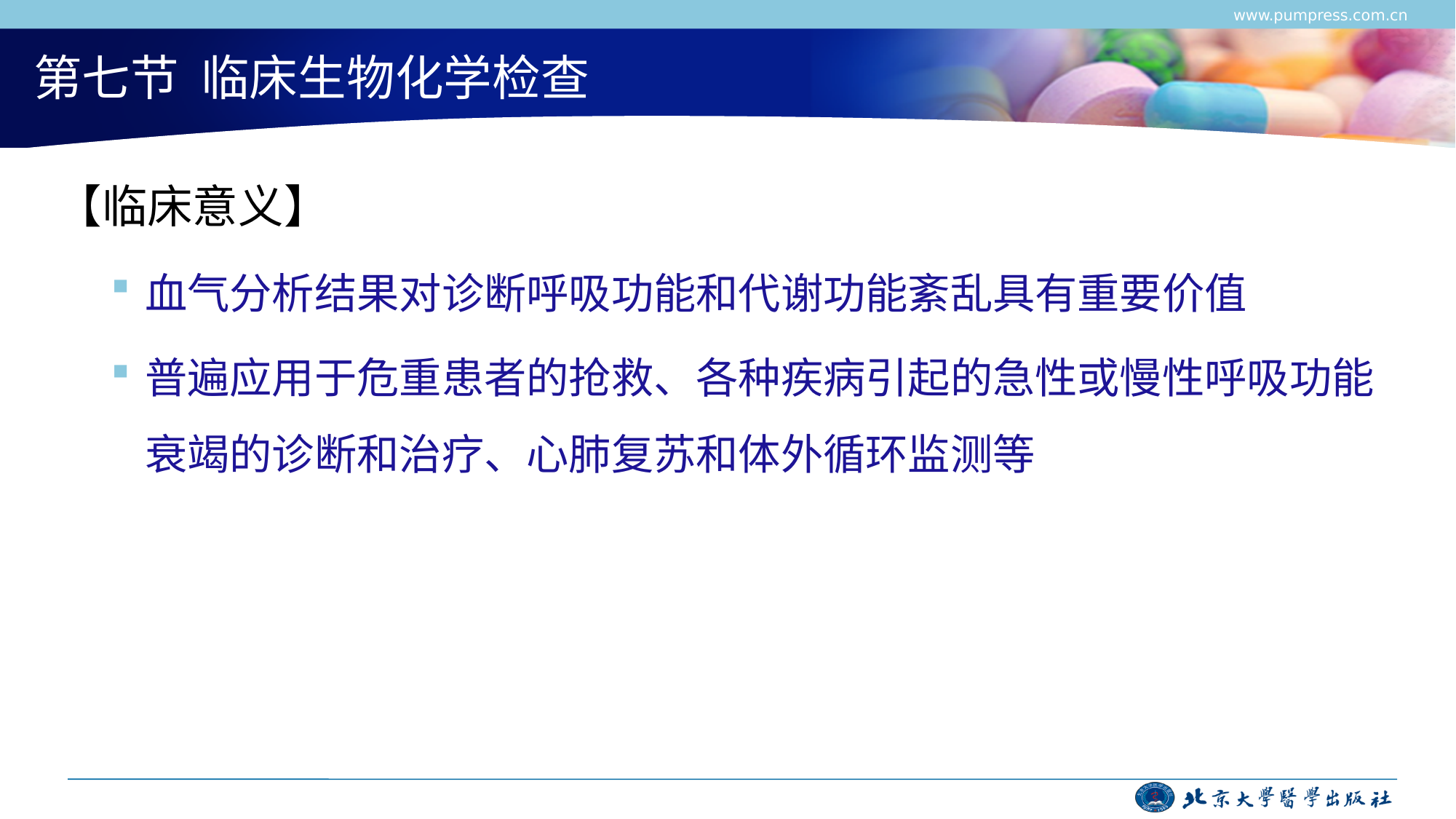

www.pumpress.com.cn
# 第七节  临床生物化学检查
【临床意义】
血气分析结果对诊断呼吸功能和代谢功能紊乱具有重要价值
普遍应用于危重患者的抢救、各种疾病引起的急性或慢性呼吸功能衰竭的诊断和治疗、心肺复苏和体外循环监测等